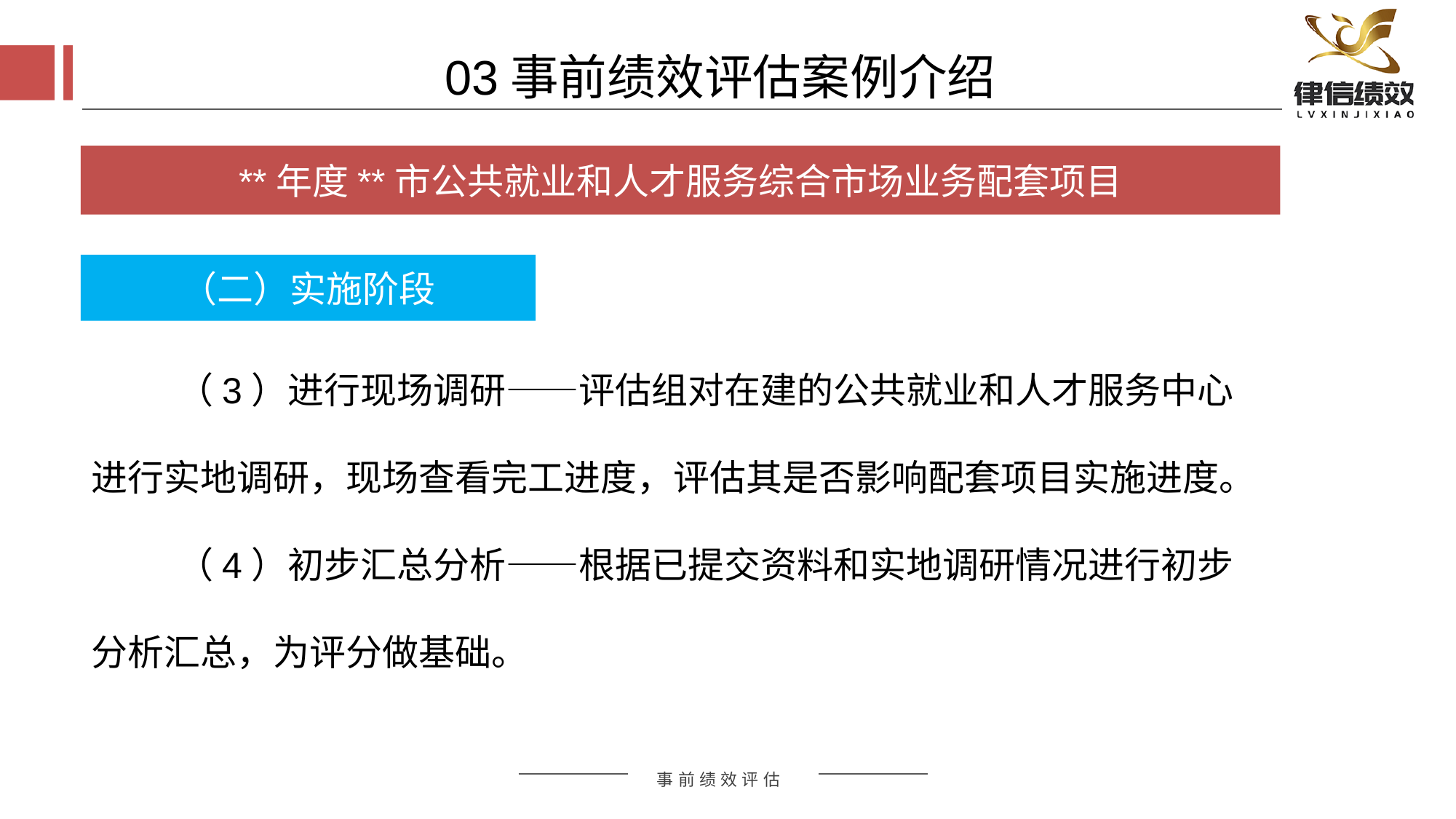

03事前绩效评估案例介绍
**年度**市公共就业和人才服务综合市场业务配套项目
（二）实施阶段
（3）进行现场调研——评估组对在建的公共就业和人才服务中心进行实地调研，现场查看完工进度，评估其是否影响配套项目实施进度。
（4）初步汇总分析——根据已提交资料和实地调研情况进行初步分析汇总，为评分做基础。
评估方式
评估方式